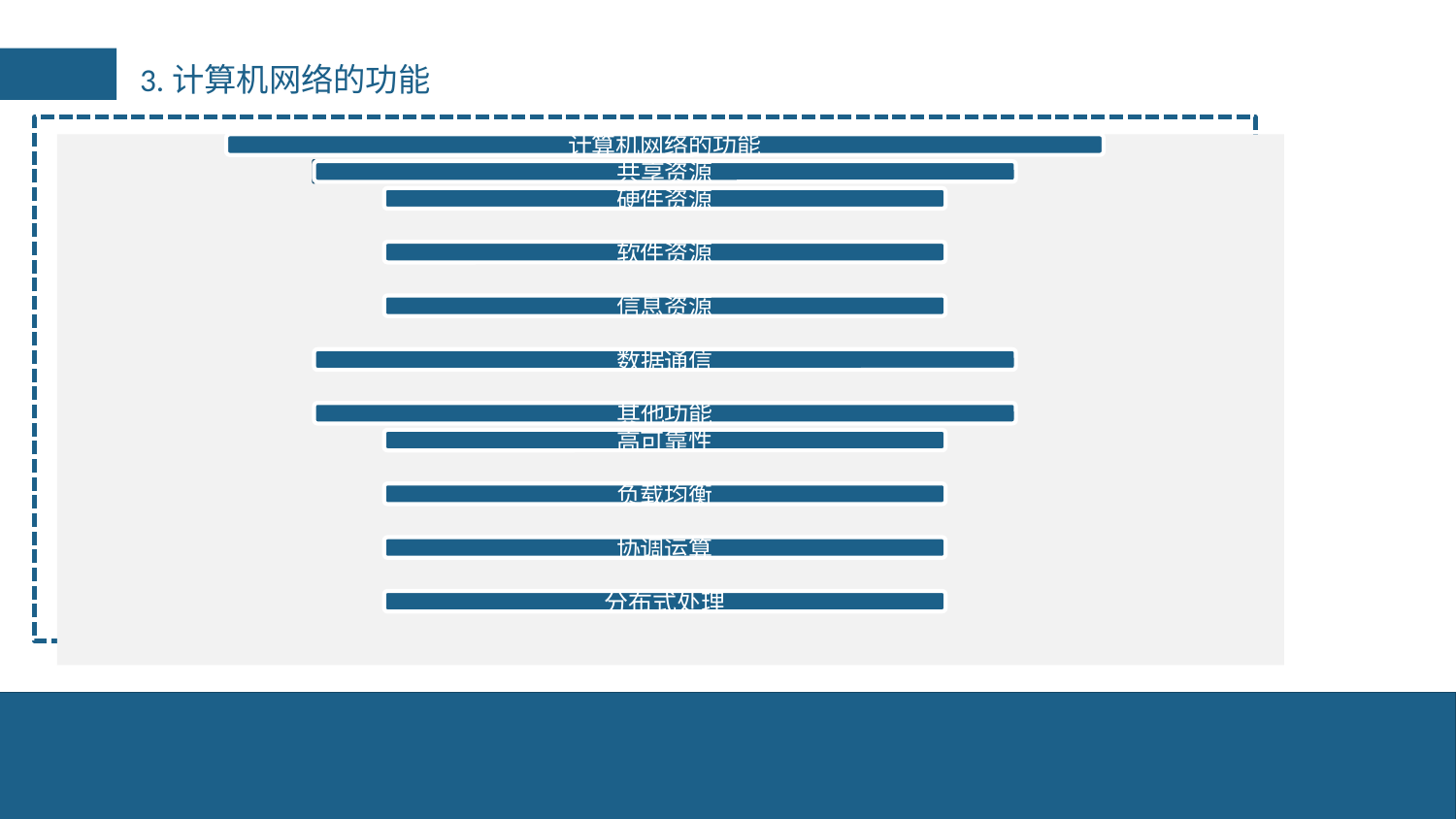

3.计算机网络的功能

计算机网络的功能
共享资源
硬件资源
软件资源
数据通信
信息资源
其他功能
高可靠性
负载均衡
协调运算
分布式处理